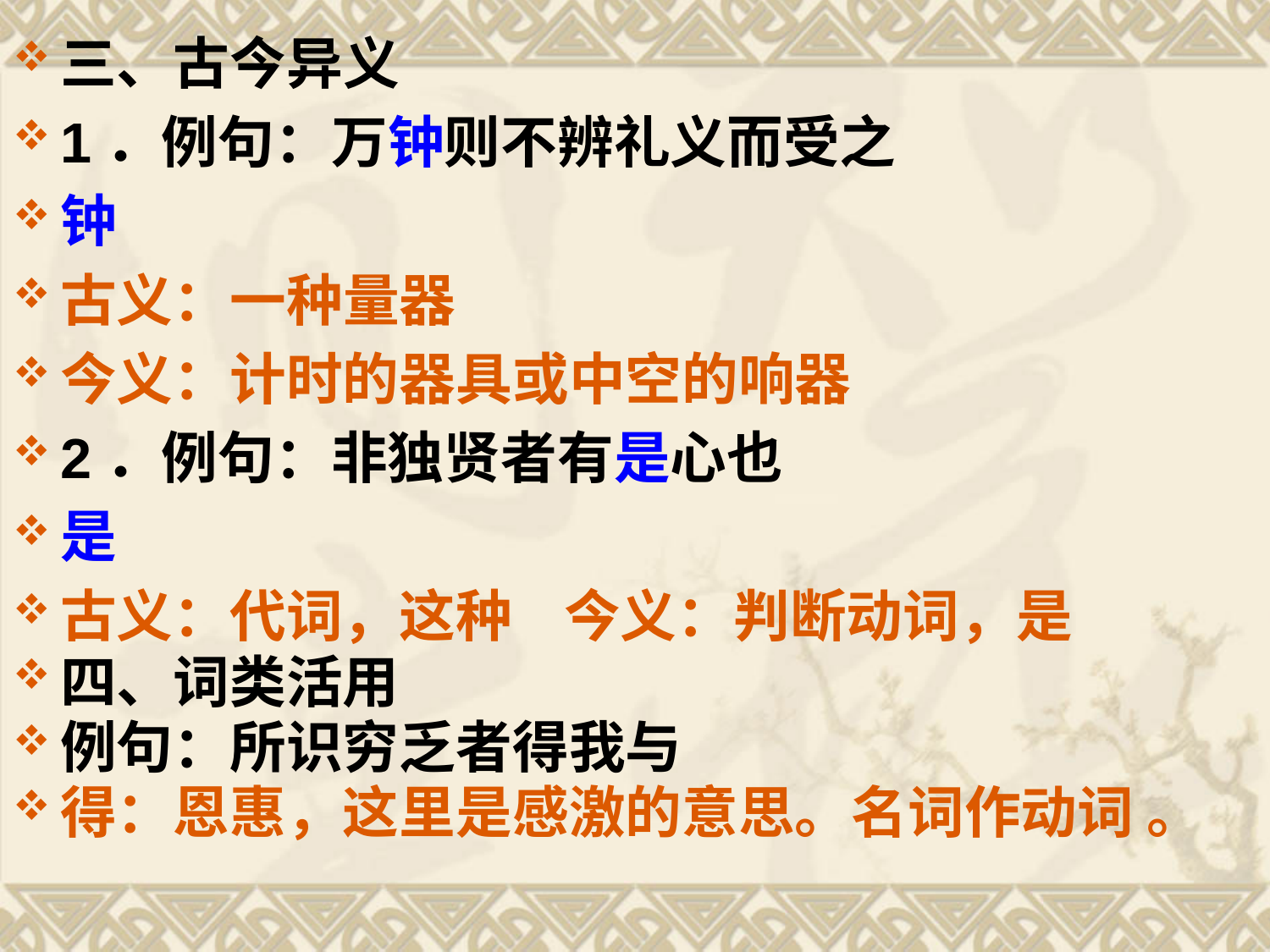

三、古今异义
1．例句：万钟则不辨礼义而受之
钟
古义：一种量器
今义：计时的器具或中空的响器
2．例句：非独贤者有是心也
是
古义：代词，这种    今义：判断动词，是
四、词类活用
例句：所识穷乏者得我与
得：恩惠，这里是感激的意思。名词作动词 。